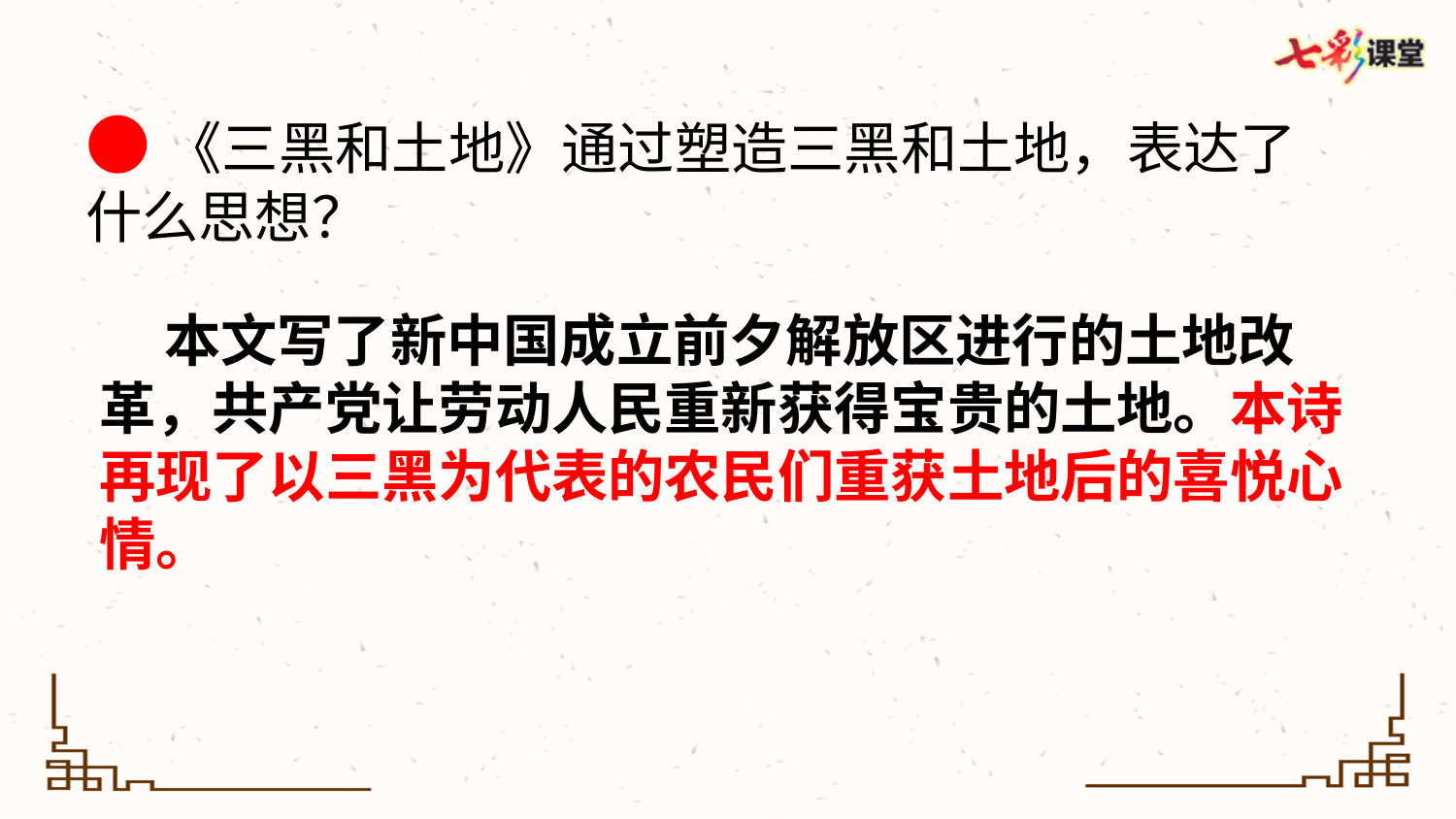

●《三黑和土地》通过塑造三黑和土地，表达了什么思想？
    本文写了新中国成立前夕解放区进行的土地改革，共产党让劳动人民重新获得宝贵的土地。本诗再现了以三黑为代表的农民们重获土地后的喜悦心情。